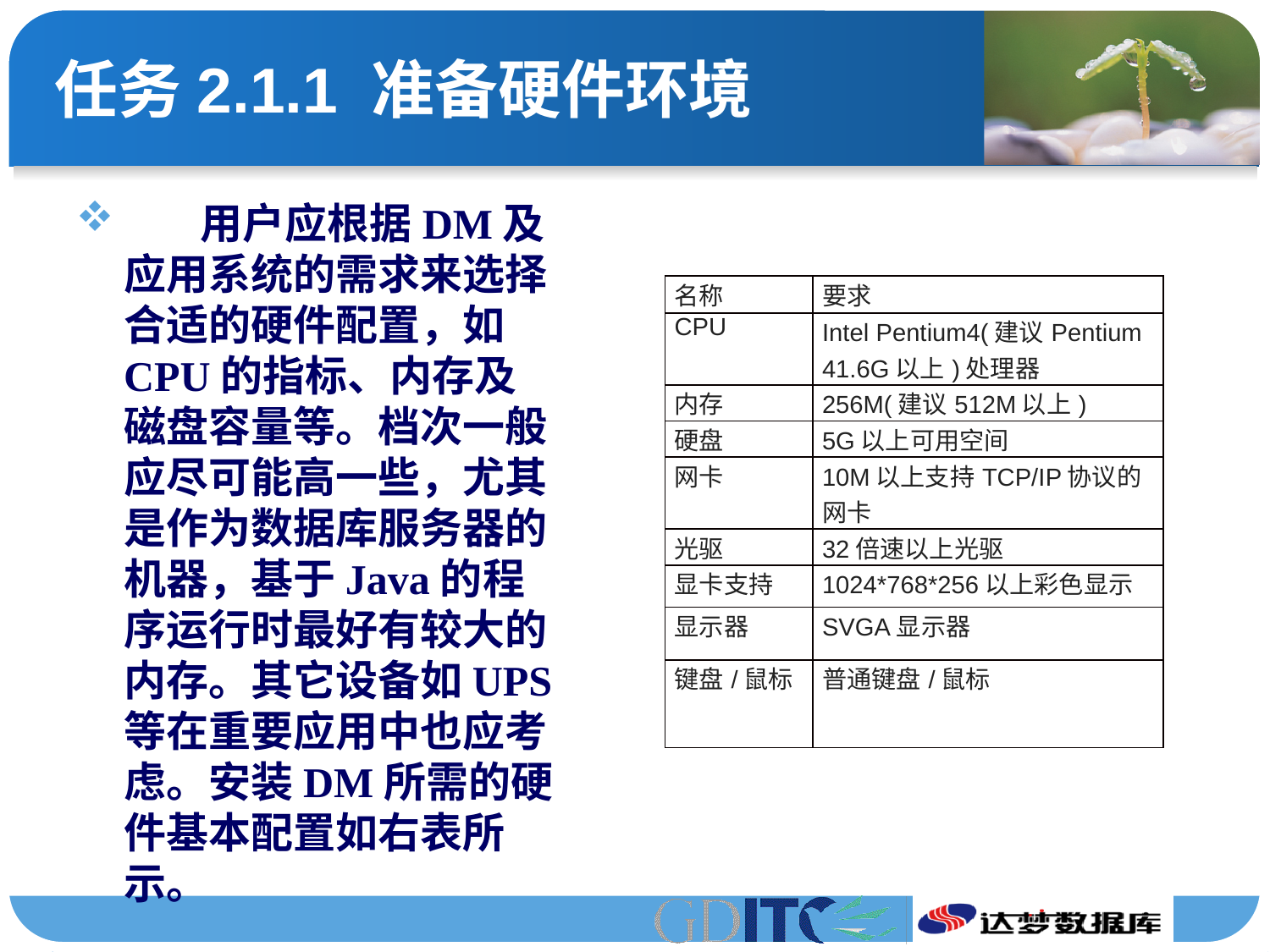

# 任务2.1.1 准备硬件环境
       用户应根据DM及应用系统的需求来选择合适的硬件配置，如CPU的指标、内存及磁盘容量等。档次一般应尽可能高一些，尤其是作为数据库服务器的机器，基于Java的程序运行时最好有较大的内存。其它设备如UPS等在重要应用中也应考虑。安装DM所需的硬件基本配置如右表所示。

| 名称 | 要求 |
| --- | --- |
| CPU | Intel Pentium4(建议Pentium 41.6G以上)处理器 |
| 内存 | 256M(建议512M以上) |
| 硬盘 | 5G以上可用空间 |
| 网卡 | 10M以上支持TCP/IP协议的网卡 |
| 光驱 | 32倍速以上光驱 |
| 显卡支持 | 1024\*768\*256以上彩色显示 |
| 显示器 | SVGA显示器 |
| 键盘/鼠标 | 普通键盘/鼠标 |